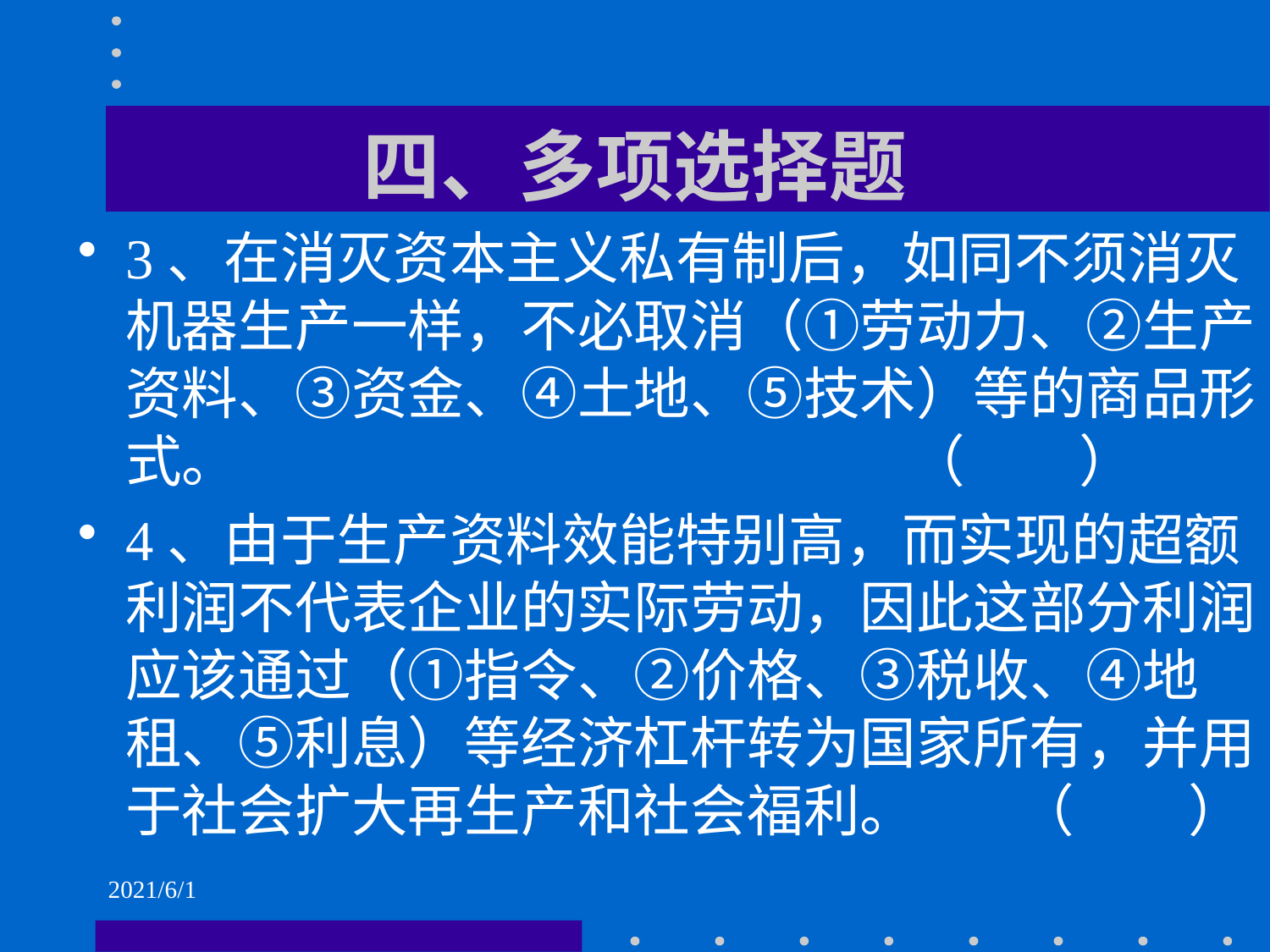

# 四、多项选择题
3、在消灭资本主义私有制后，如同不须消灭机器生产一样，不必取消（①劳动力、②生产资料、③资金、④土地、⑤技术）等的商品形式。                                                     （         ）
4、由于生产资料效能特别高，而实现的超额利润不代表企业的实际劳动，因此这部分利润应该通过（①指令、②价格、③税收、④地租、⑤利息）等经济杠杆转为国家所有，并用于社会扩大再生产和社会福利。        （         ）
2021/6/1